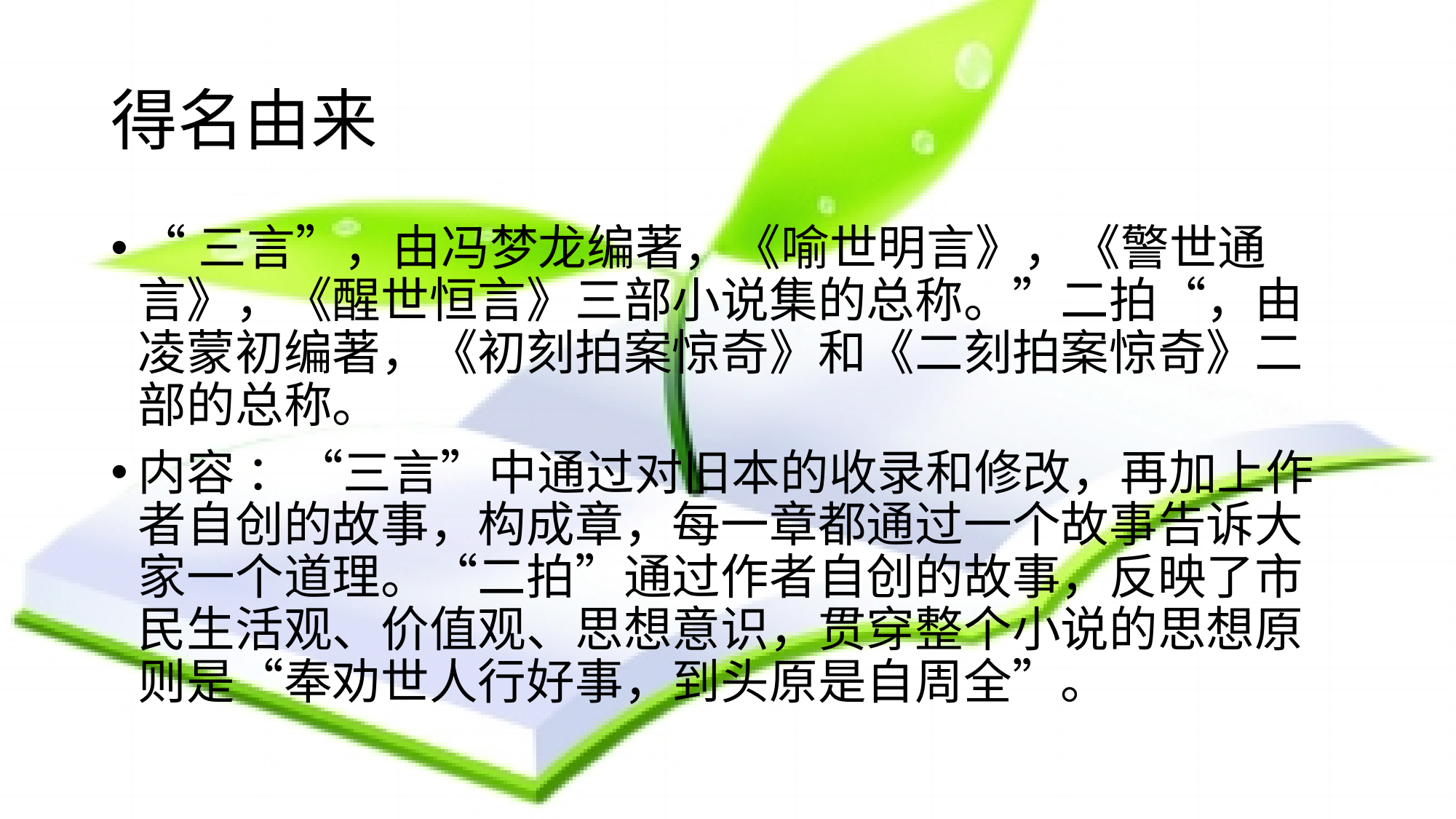

# 得名由来
“三言”，由冯梦龙编著，《喻世明言》，《警世通言》，《醒世恒言》三部小说集的总称。”二拍“，由凌蒙初编著，《初刻拍案惊奇》和《二刻拍案惊奇》二部的总称。
内容 ：“三言”中通过对旧本的收录和修改，再加上作者自创的故事，构成章，每一章都通过一个故事告诉大家一个道理。“二拍”通过作者自创的故事，反映了市民生活观、价值观、思想意识，贯穿整个小说的思想原则是“奉劝世人行好事，到头原是自周全”。